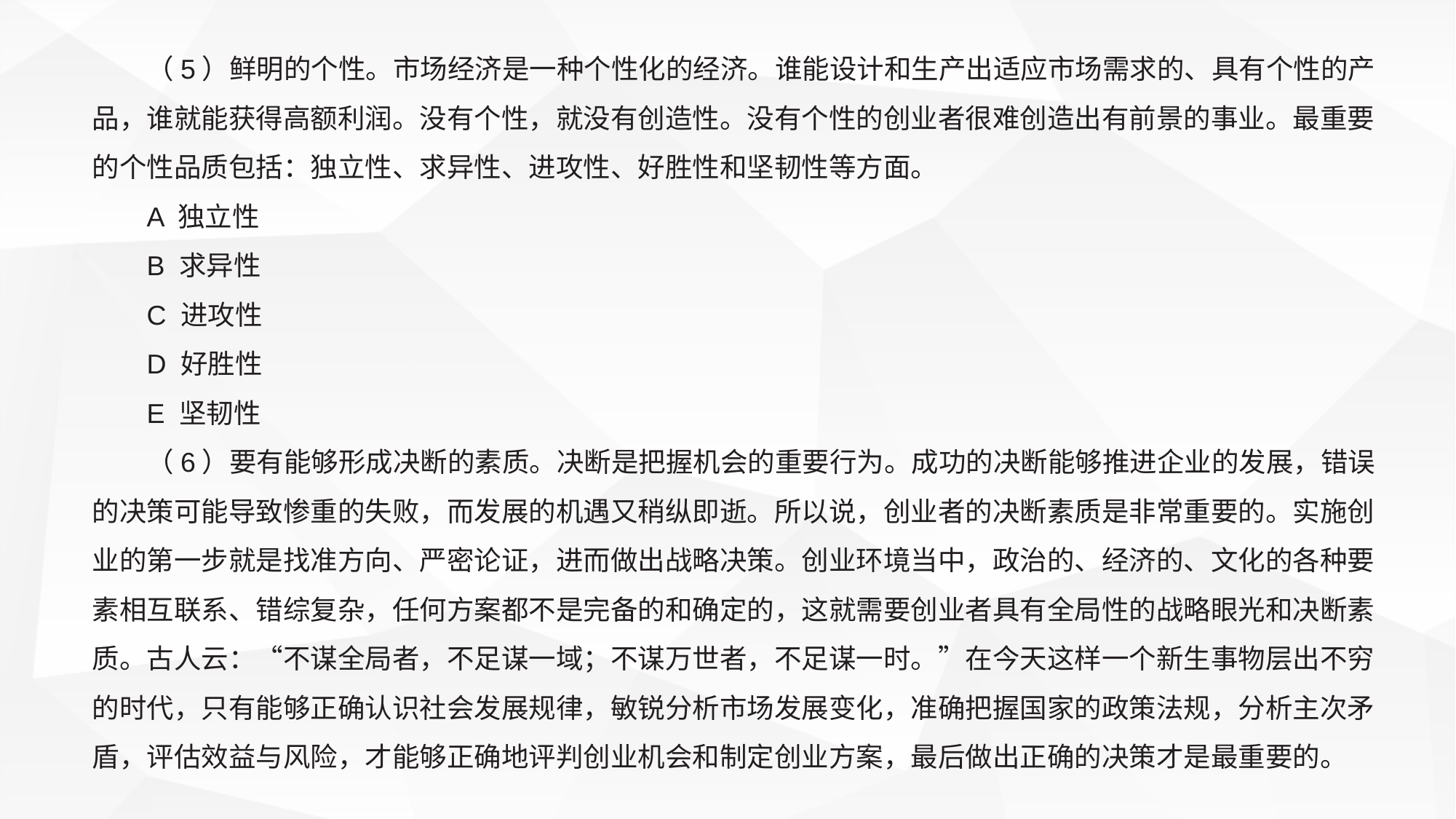

（5）鲜明的个性。市场经济是一种个性化的经济。谁能设计和生产出适应市场需求的、具有个性的产品，谁就能获得高额利润。没有个性，就没有创造性。没有个性的创业者很难创造出有前景的事业。最重要的个性品质包括：独立性、求异性、进攻性、好胜性和坚韧性等方面。
A 独立性
B 求异性
C 进攻性
D 好胜性
E 坚韧性
（6）要有能够形成决断的素质。决断是把握机会的重要行为。成功的决断能够推进企业的发展，错误的决策可能导致惨重的失败，而发展的机遇又稍纵即逝。所以说，创业者的决断素质是非常重要的。实施创业的第一步就是找准方向、严密论证，进而做出战略决策。创业环境当中，政治的、经济的、文化的各种要素相互联系、错综复杂，任何方案都不是完备的和确定的，这就需要创业者具有全局性的战略眼光和决断素质。古人云：“不谋全局者，不足谋一域；不谋万世者，不足谋一时。”在今天这样一个新生事物层出不穷的时代，只有能够正确认识社会发展规律，敏锐分析市场发展变化，准确把握国家的政策法规，分析主次矛盾，评估效益与风险，才能够正确地评判创业机会和制定创业方案，最后做出正确的决策才是最重要的。